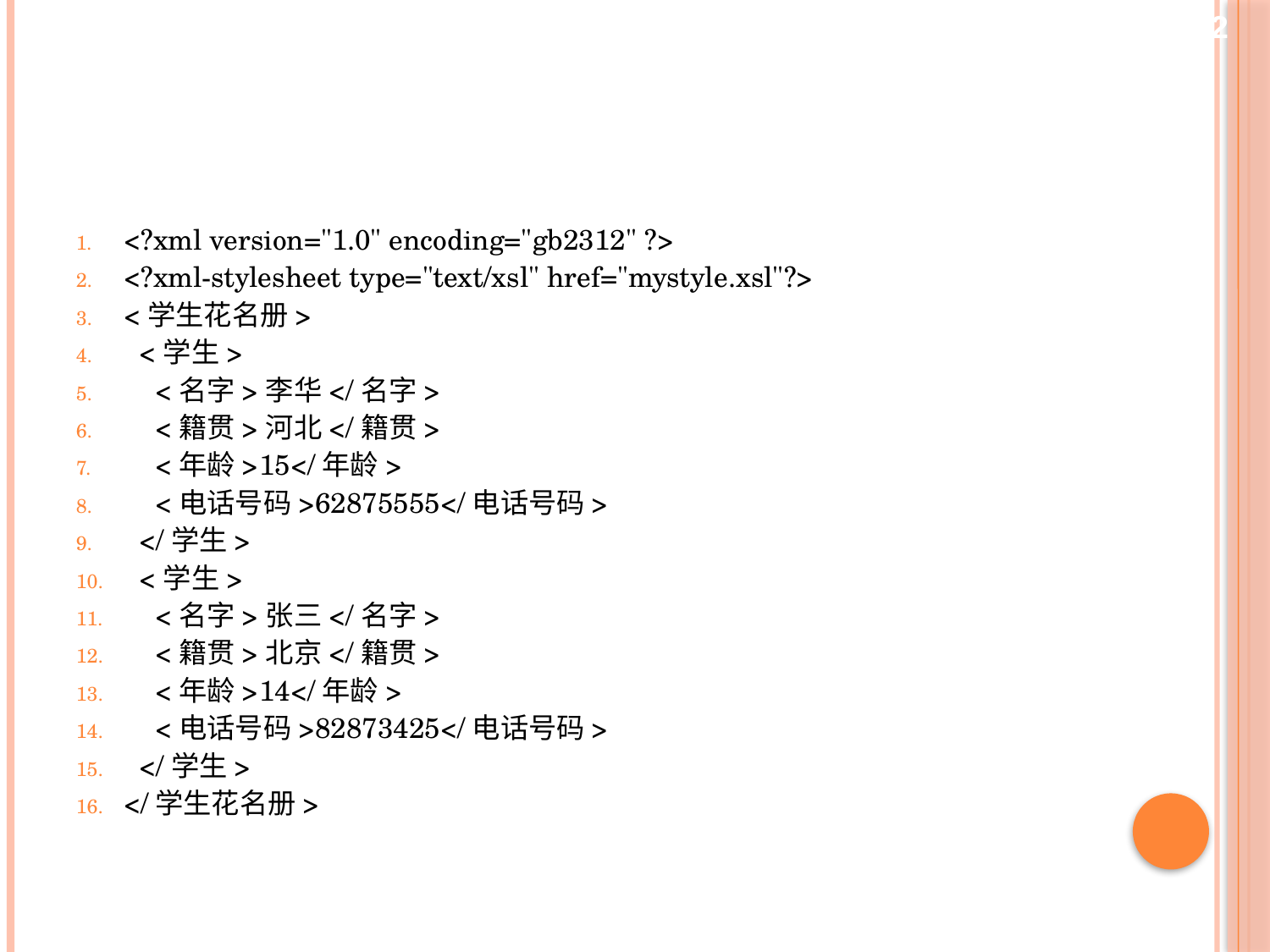

42
#
<?xml version="1.0" encoding="gb2312" ?>
<?xml-stylesheet type="text/xsl" href="mystyle.xsl"?>
<学生花名册>
  <学生>
    <名字>李华</名字>
    <籍贯>河北</籍贯>
    <年龄>15</年龄>
    <电话号码>62875555</电话号码>
  </学生>
  <学生>
    <名字>张三</名字>
    <籍贯>北京</籍贯>
    <年龄>14</年龄>
    <电话号码>82873425</电话号码>
  </学生>
</学生花名册>